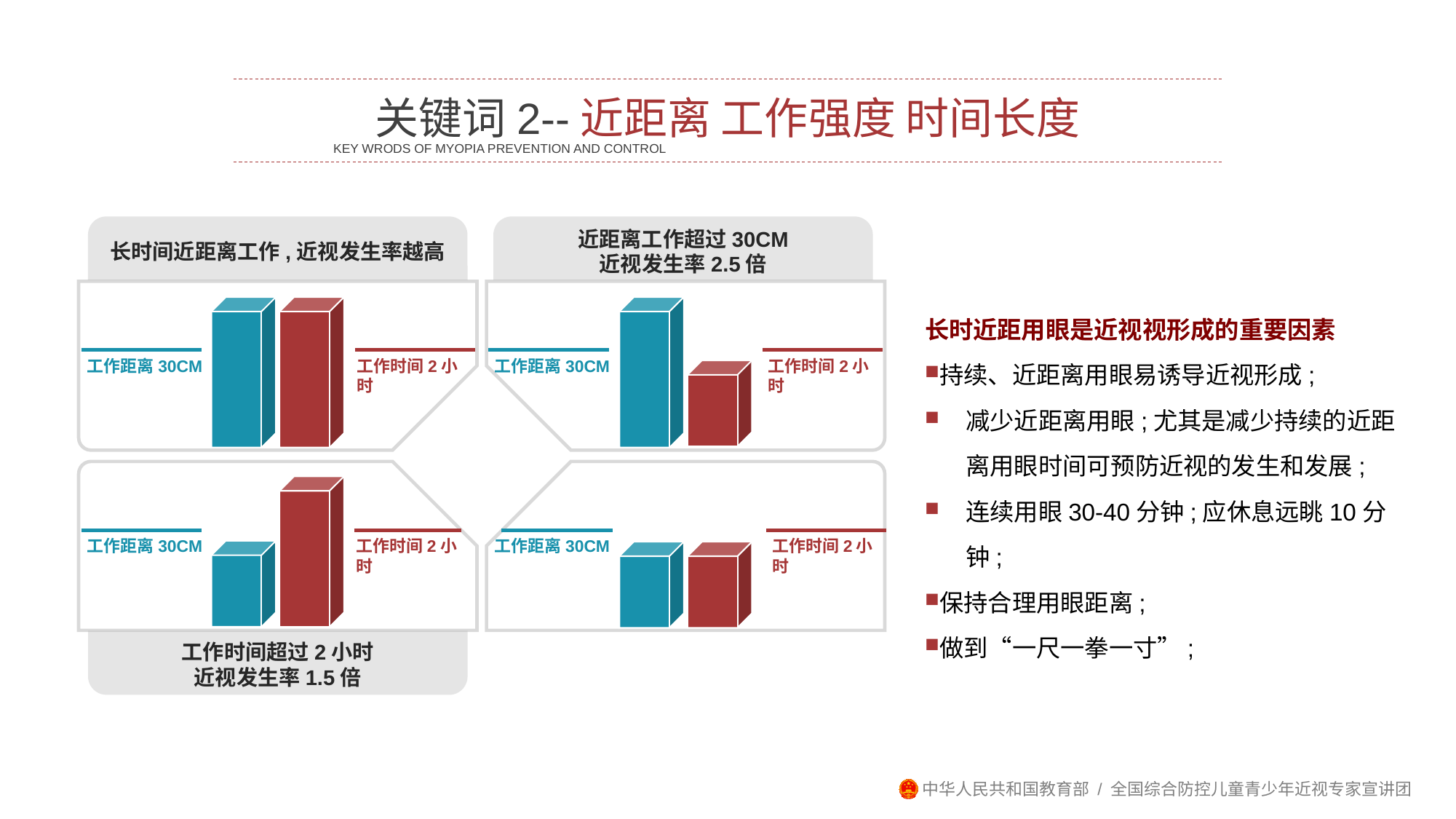

关键词2--近距离 工作强度 时间长度
KEY WRODS OF MYOPIA PREVENTION AND CONTROL
长时间近距离工作,近视发生率越高
近距离工作超过30CM
近视发生率2.5倍

工作距离30CM
工作时间2小时
工作距离30CM
工作时间2小时

工作距离30CM
工作时间2小时
工作距离30CM
工作时间2小时

工作时间超过2小时
近视发生率1.5倍
长时近距用眼是近视视形成的重要因素
持续、近距离用眼易诱导近视形成;
减少近距离用眼;尤其是减少持续的近距离用眼时间可预防近视的发生和发展;
连续用眼30-40分钟;应休息远眺10分钟;
保持合理用眼距离;
做到“一尺一拳一寸”;